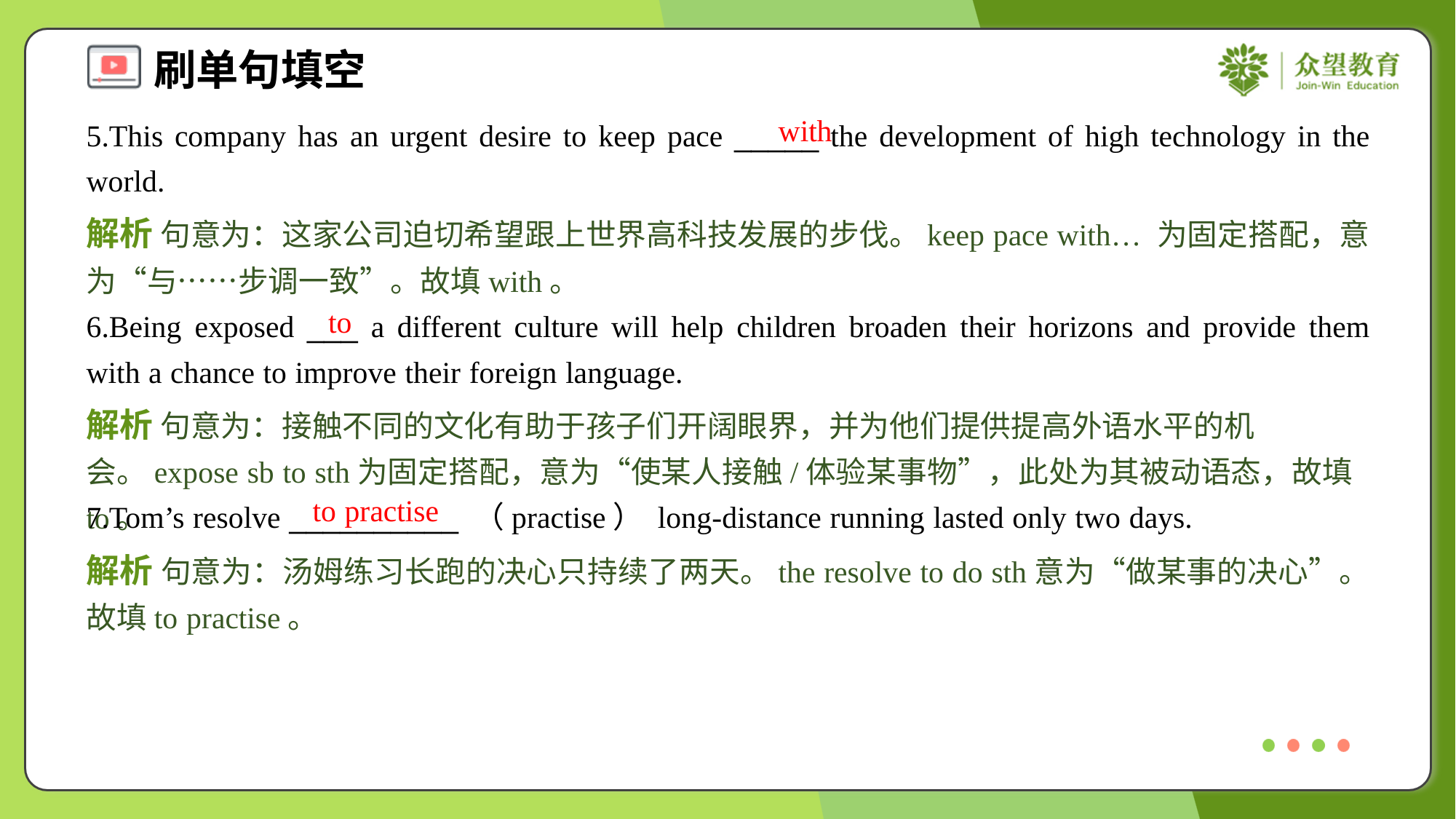

with
5.This company has an urgent desire to keep pace _____ the development of high technology in the world.
解析 句意为：这家公司迫切希望跟上世界高科技发展的步伐。keep pace with… 为固定搭配，意为“与……步调一致”。故填with。
to
6.Being exposed ___ a different culture will help children broaden their horizons and provide them with a chance to improve their foreign language.
解析 句意为：接触不同的文化有助于孩子们开阔眼界，并为他们提供提高外语水平的机会。expose sb to sth为固定搭配，意为“使某人接触/体验某事物”，此处为其被动语态，故填to。
to practise
7.Tom’s resolve __________ （practise） long-distance running lasted only two days.
解析 句意为：汤姆练习长跑的决心只持续了两天。the resolve to do sth意为“做某事的决心”。故填to practise。